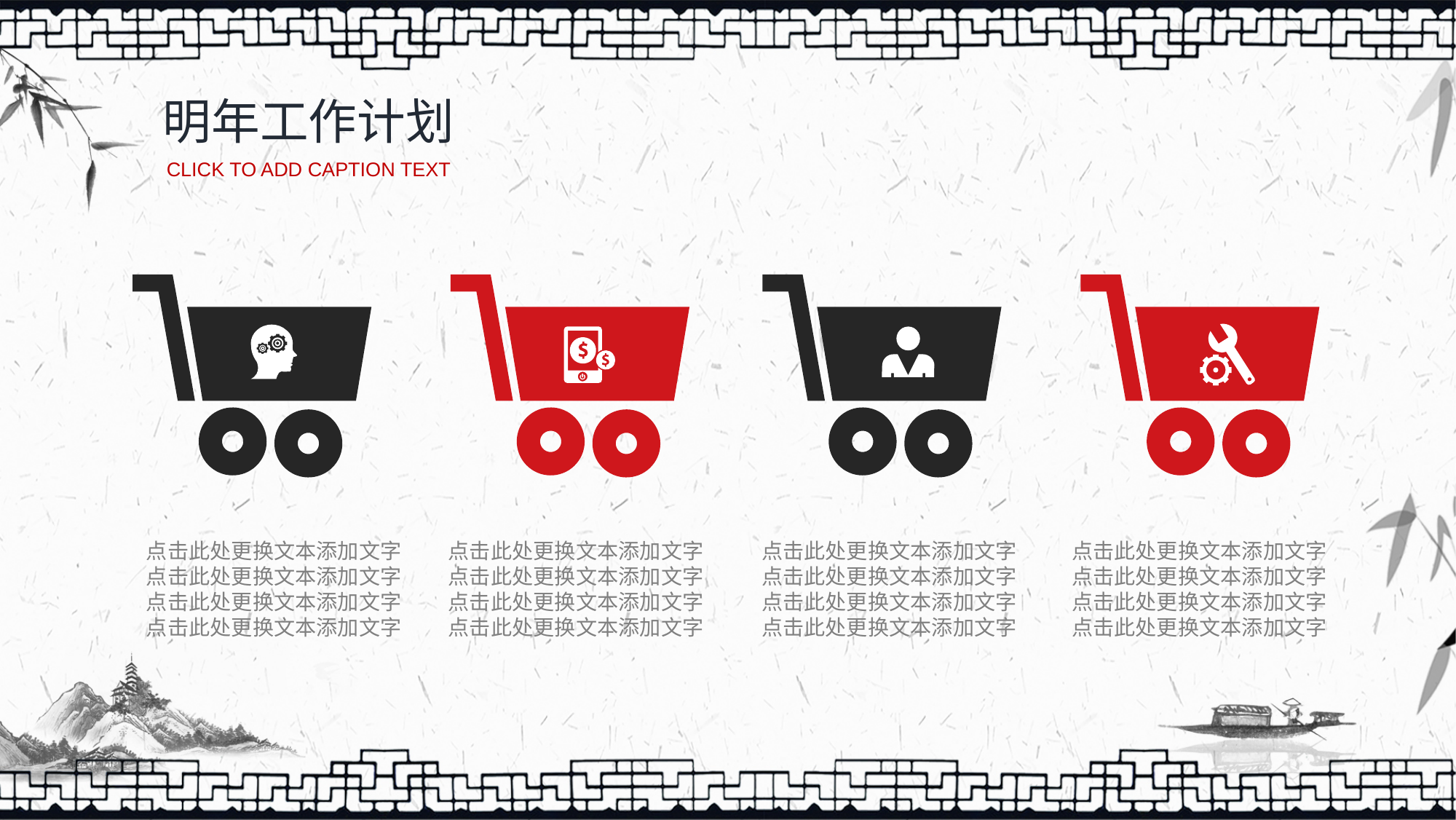

明年工作计划
CLICK TO ADD CAPTION TEXT

点击此处更换文本添加文字
点击此处更换文本添加文字
点击此处更换文本添加文字
点击此处更换文本添加文字

点击此处更换文本添加文字
点击此处更换文本添加文字
点击此处更换文本添加文字
点击此处更换文本添加文字

点击此处更换文本添加文字
点击此处更换文本添加文字
点击此处更换文本添加文字
点击此处更换文本添加文字

点击此处更换文本添加文字
点击此处更换文本添加文字
点击此处更换文本添加文字
点击此处更换文本添加文字